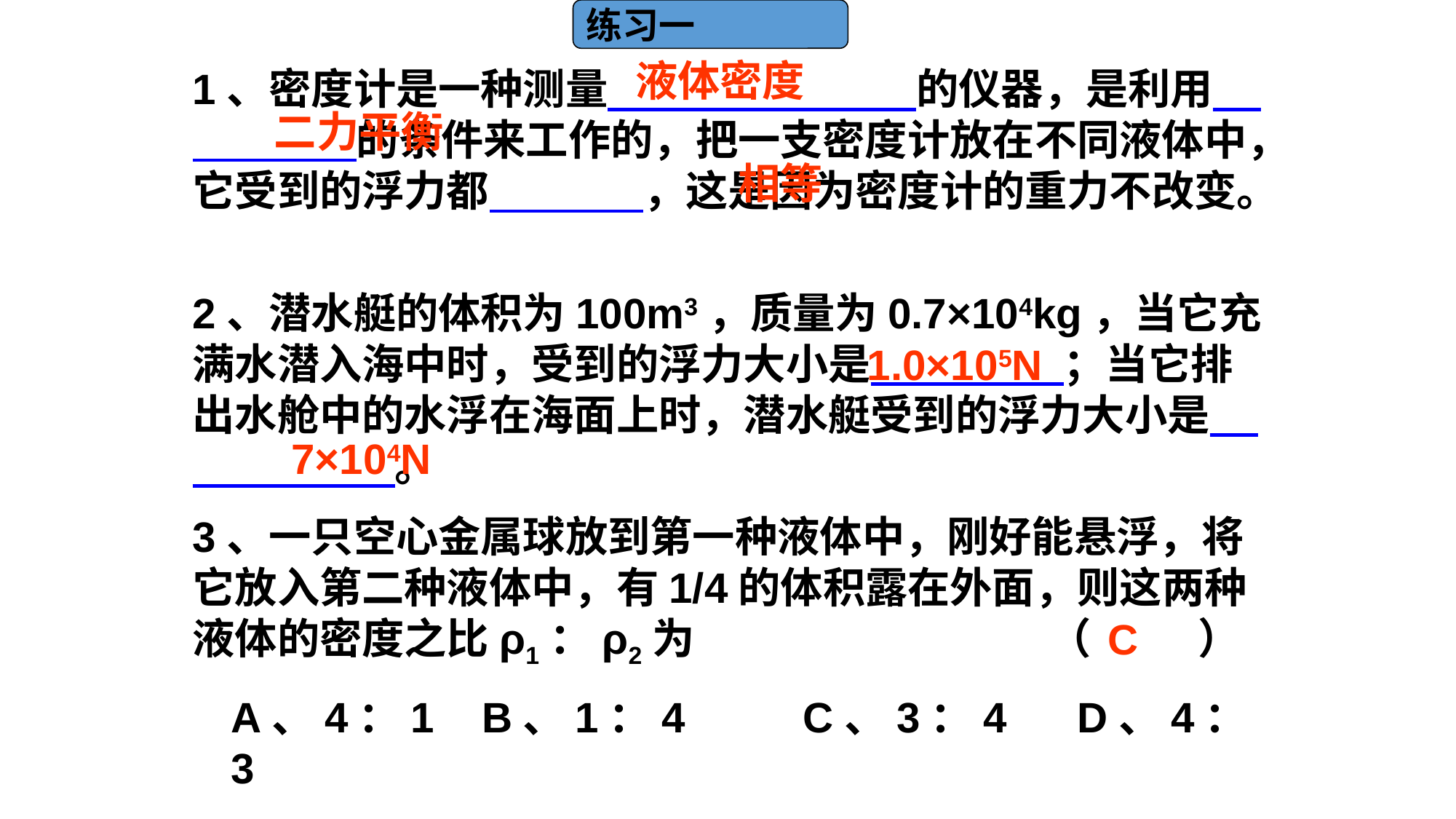

练习一
液体密度
1、密度计是一种测量                                的仪器，是利用                       的条件来工作的，把一支密度计放在不同液体中，它受到的浮力都                ，这是因为密度计的重力不改变。
二力平衡
相等
2、潜水艇的体积为100m3，质量为0.7×104kg，当它充满水潜入海中时，受到的浮力大小是                    ；当它排出水舱中的水浮在海面上时，潜水艇受到的浮力大小是                           。
1.0×105N
7×104N
3、一只空心金属球放到第一种液体中，刚好能悬浮，将它放入第二种液体中，有1/4的体积露在外面，则这两种液体的密度之比ρ1：ρ2为                              （         ）
C
A、4：1    B、1：4          C、3：4      D、4：3